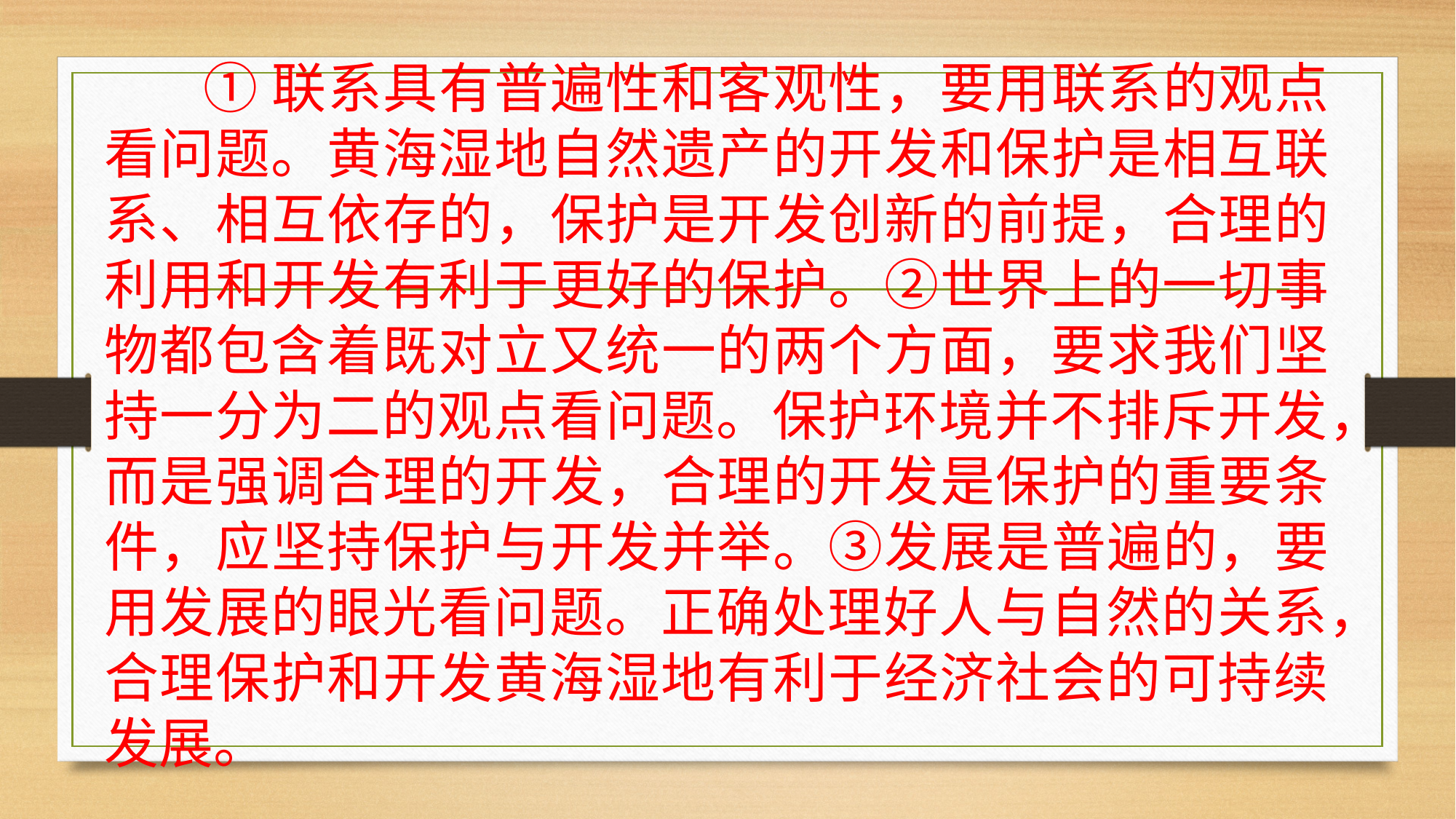

①联系具有普遍性和客观性，要用联系的观点看问题。黄海湿地自然遗产的开发和保护是相互联系、相互依存的，保护是开发创新的前提，合理的利用和开发有利于更好的保护。②世界上的一切事物都包含着既对立又统一的两个方面，要求我们坚持一分为二的观点看问题。保护环境并不排斥开发，而是强调合理的开发，合理的开发是保护的重要条件，应坚持保护与开发并举。③发展是普遍的，要用发展的眼光看问题。正确处理好人与自然的关系，合理保护和开发黄海湿地有利于经济社会的可持续发展。